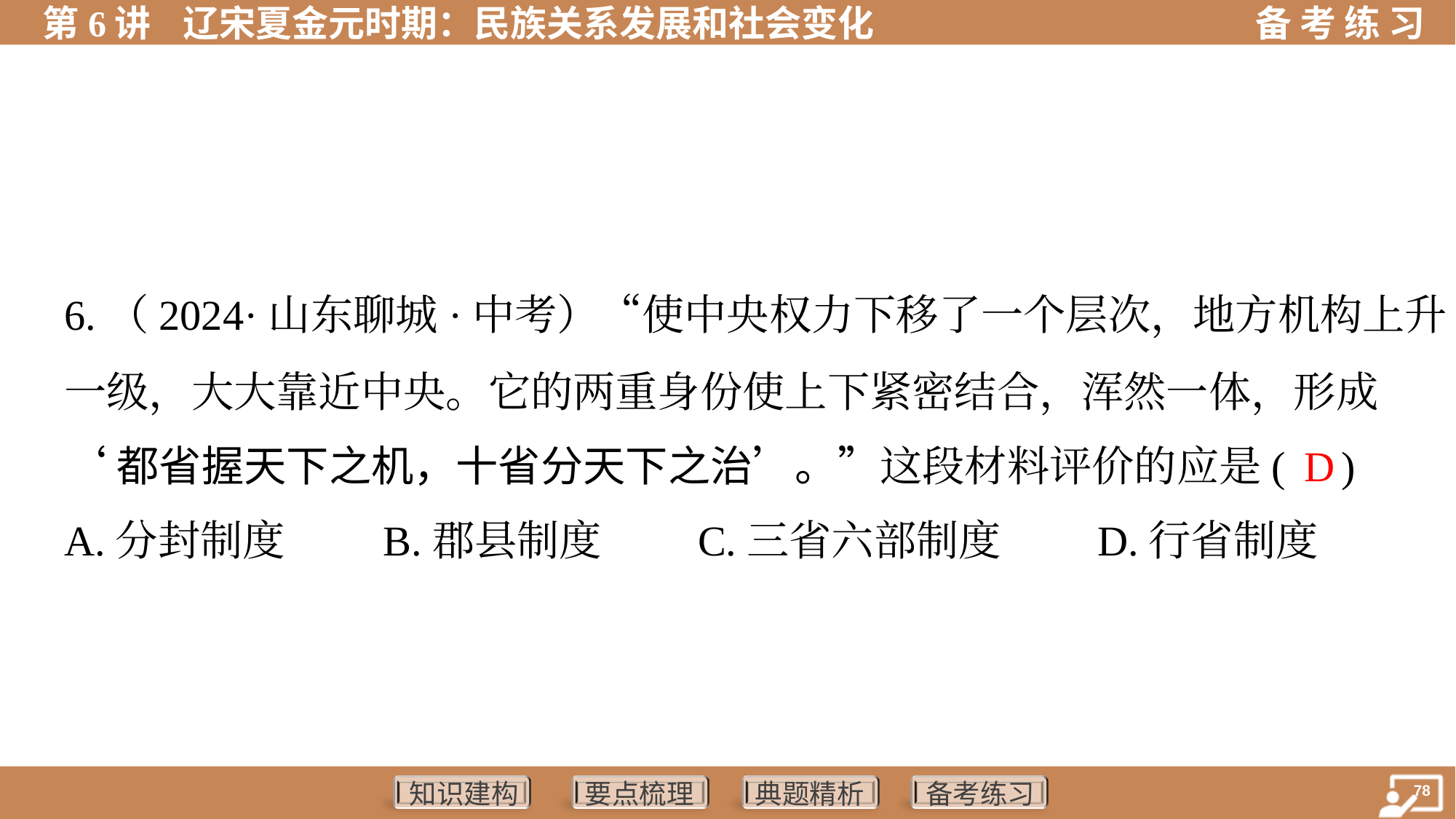

6.（2024·山东聊城·中考）“使中央权力下移了一个层次，地方机构上升
一级，大大靠近中央。它的两重身份使上下紧密结合，浑然一体，形成
‘都省握天下之机，十省分天下之治’。”这段材料评价的应是(     )
    D
A.分封制度	B.郡县制度	C.三省六部制度	D.行省制度